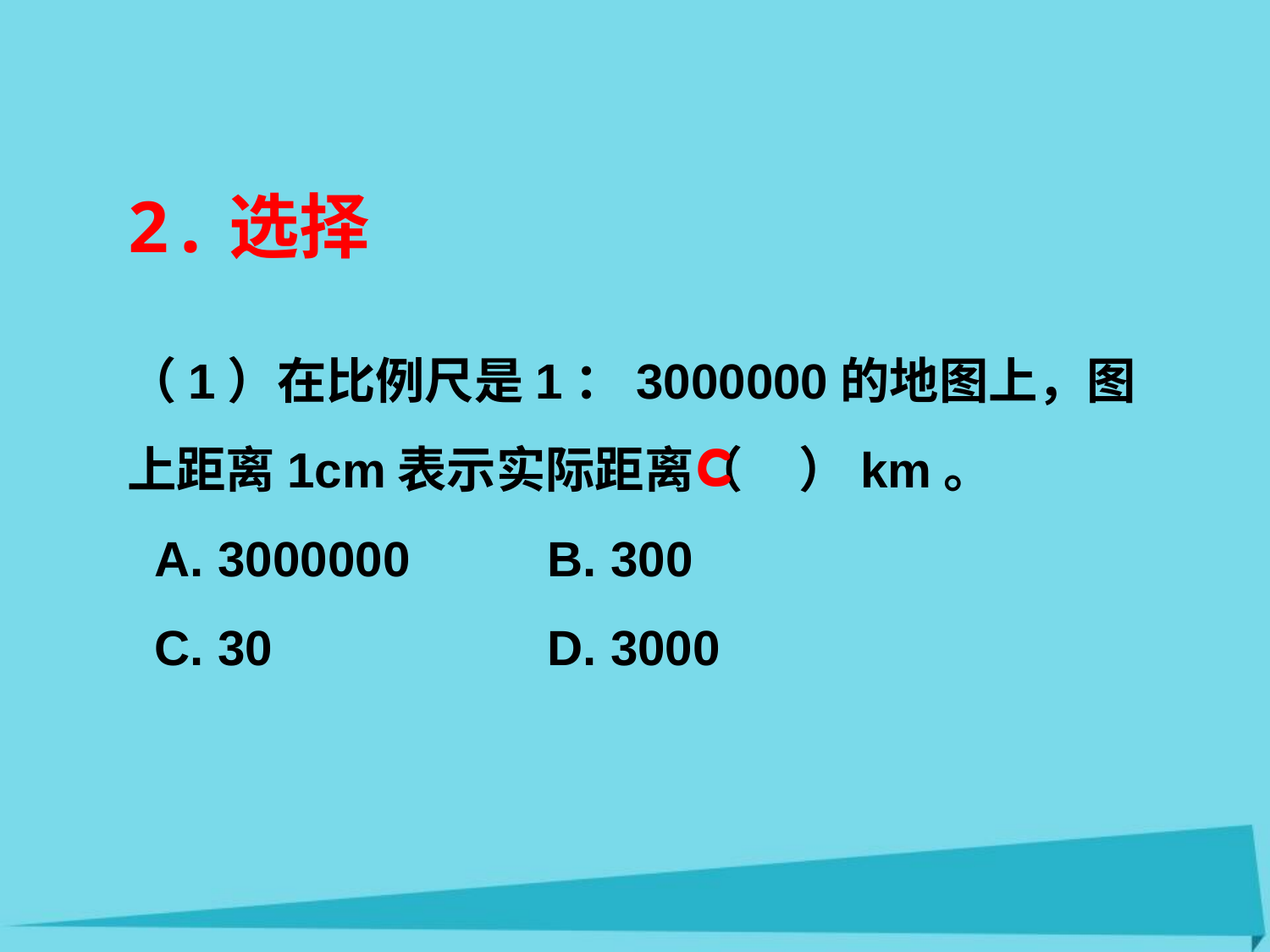

2.选择
（1）在比例尺是1：3000000的地图上，图上距离1cm表示实际距离（     ）km。
  A. 3000000          B. 300
  C. 30                    D. 3000
c